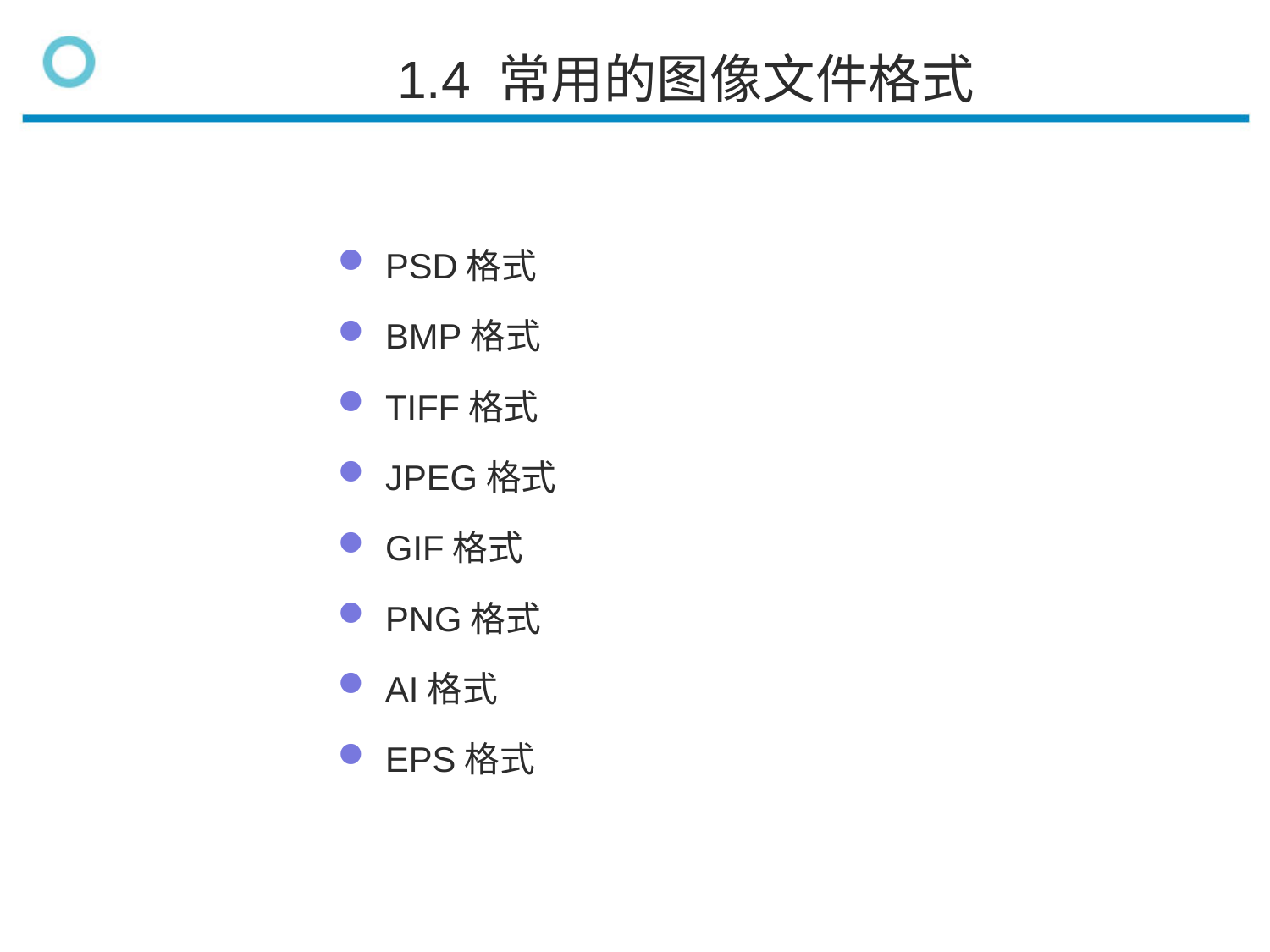

1.4 常用的图像文件格式
PSD格式
BMP格式
TIFF格式
JPEG格式
GIF格式
PNG格式
AI格式
EPS格式